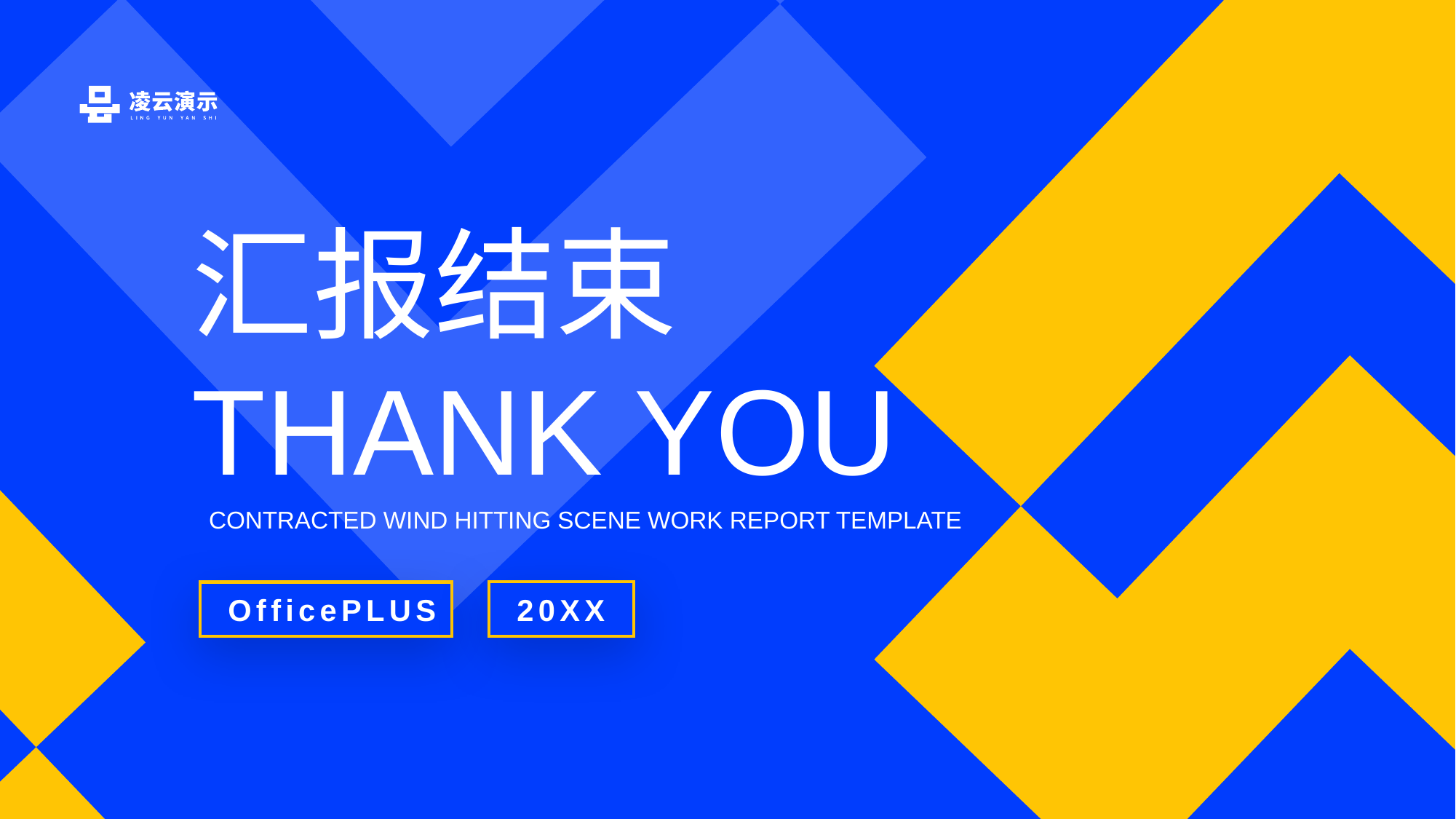

汇报结束
THANK YOU
CONTRACTED WIND HITTING SCENE WORK REPORT TEMPLATE

20XX
OfficePLUS